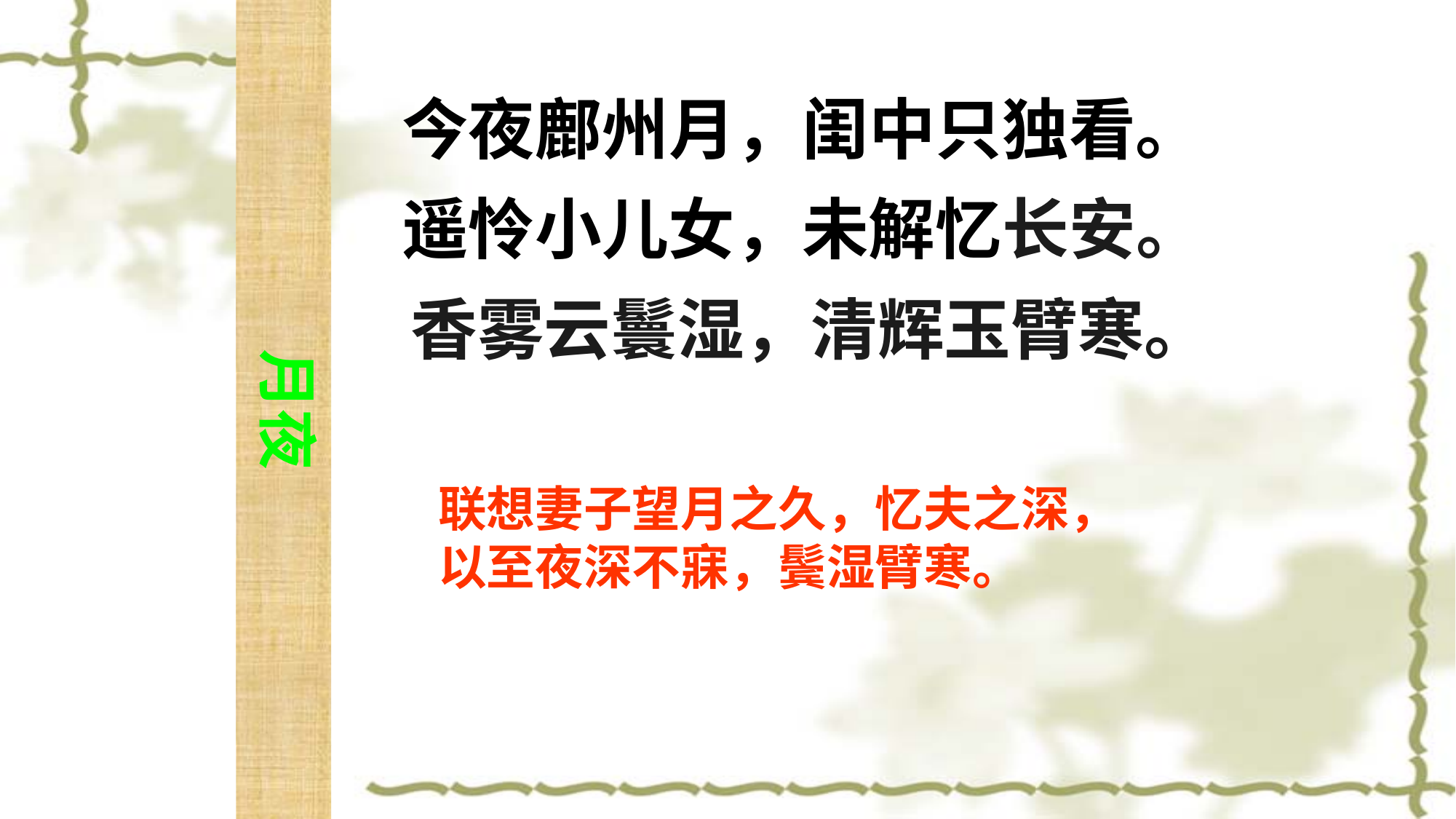

月夜
今夜鄜州月，闺中只独看。
遥怜小儿女，未解忆长安。

香雾云鬟湿，清辉玉臂寒。
联想妻子望月之久，忆夫之深，以至夜深不寐，鬓湿臂寒。